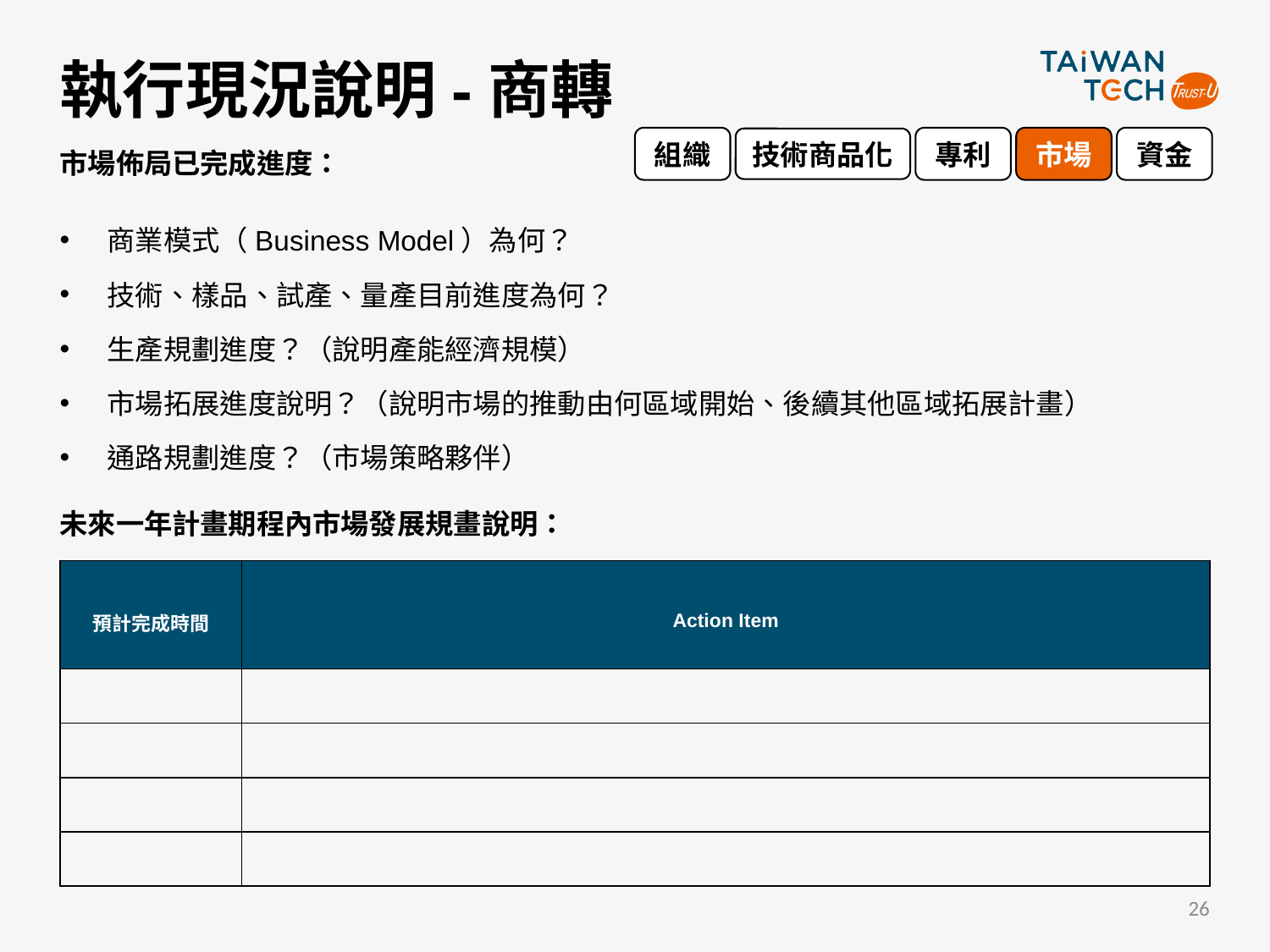

# 執行現況說明-商轉
組織
專利
市場
資金
技術商品化
市場佈局已完成進度：
商業模式（Business Model）為何？
技術、樣品、試產、量產目前進度為何？
生產規劃進度？（說明產能經濟規模）
市場拓展進度說明？（說明市場的推動由何區域開始、後續其他區域拓展計畫）
通路規劃進度？（市場策略夥伴）
未來一年計畫期程內市場發展規畫說明：
| 預計完成時間 | Action Item |
| --- | --- |
|  |  |
|  |  |
|  |  |
|  |  |
26